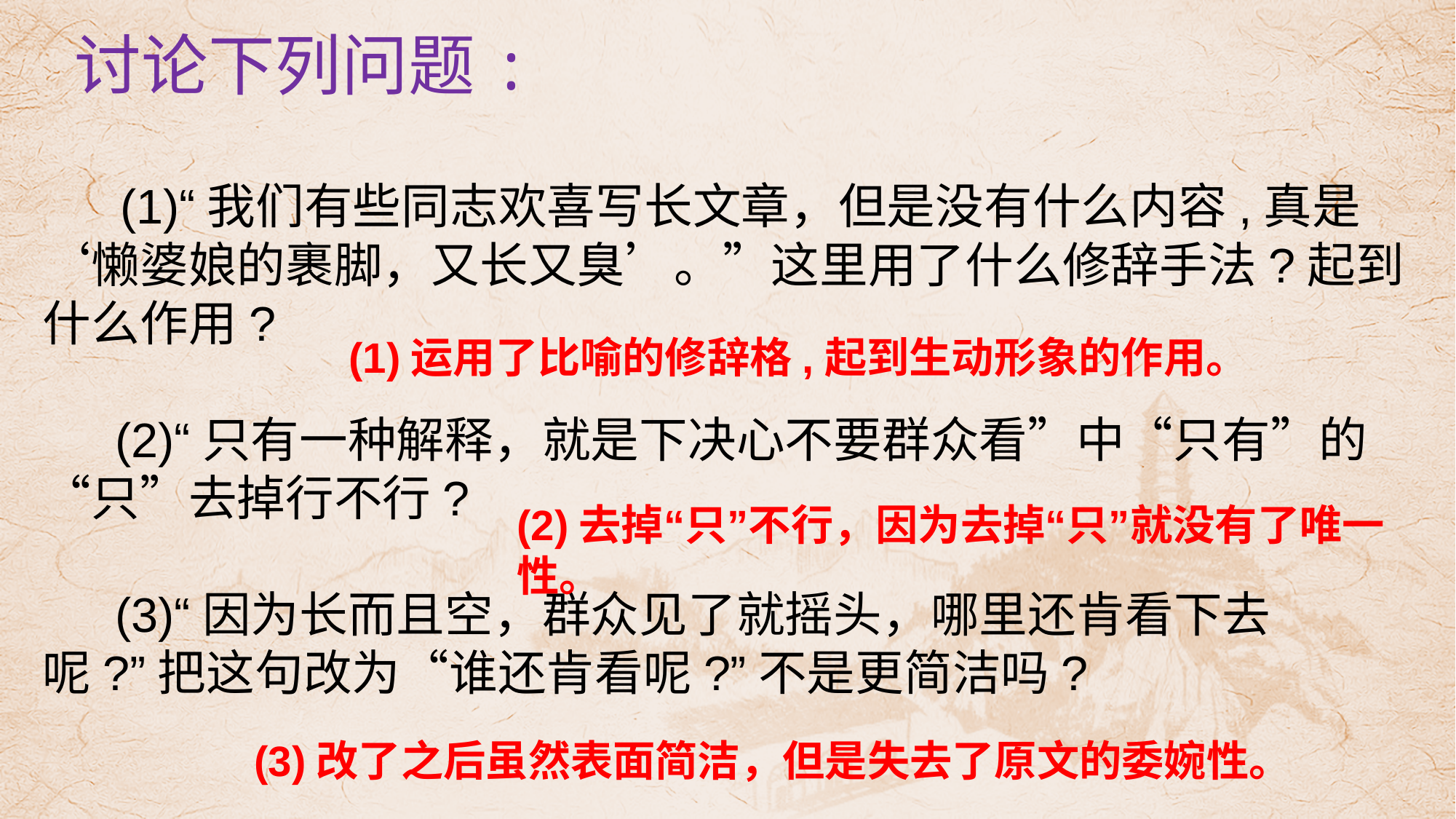

讨论下列问题:

   (1)“我们有些同志欢喜写长文章，但是没有什么内容,真是‘懒婆娘的裹脚，又长又臭’。”这里用了什么修辞手法?起到什么作用?

   (2)“只有一种解释，就是下决心不要群众看”中“只有”的“只”去掉行不行?

   (3)“因为长而且空，群众见了就摇头，哪里还肯看下去呢?”把这句改为“谁还肯看呢?”不是更简洁吗?

(1)运用了比喻的修辞格,起到生动形象的作用。
(2)去掉“只”不行，因为去掉“只”就没有了唯一性。
(3)改了之后虽然表面简洁，但是失去了原文的委婉性。